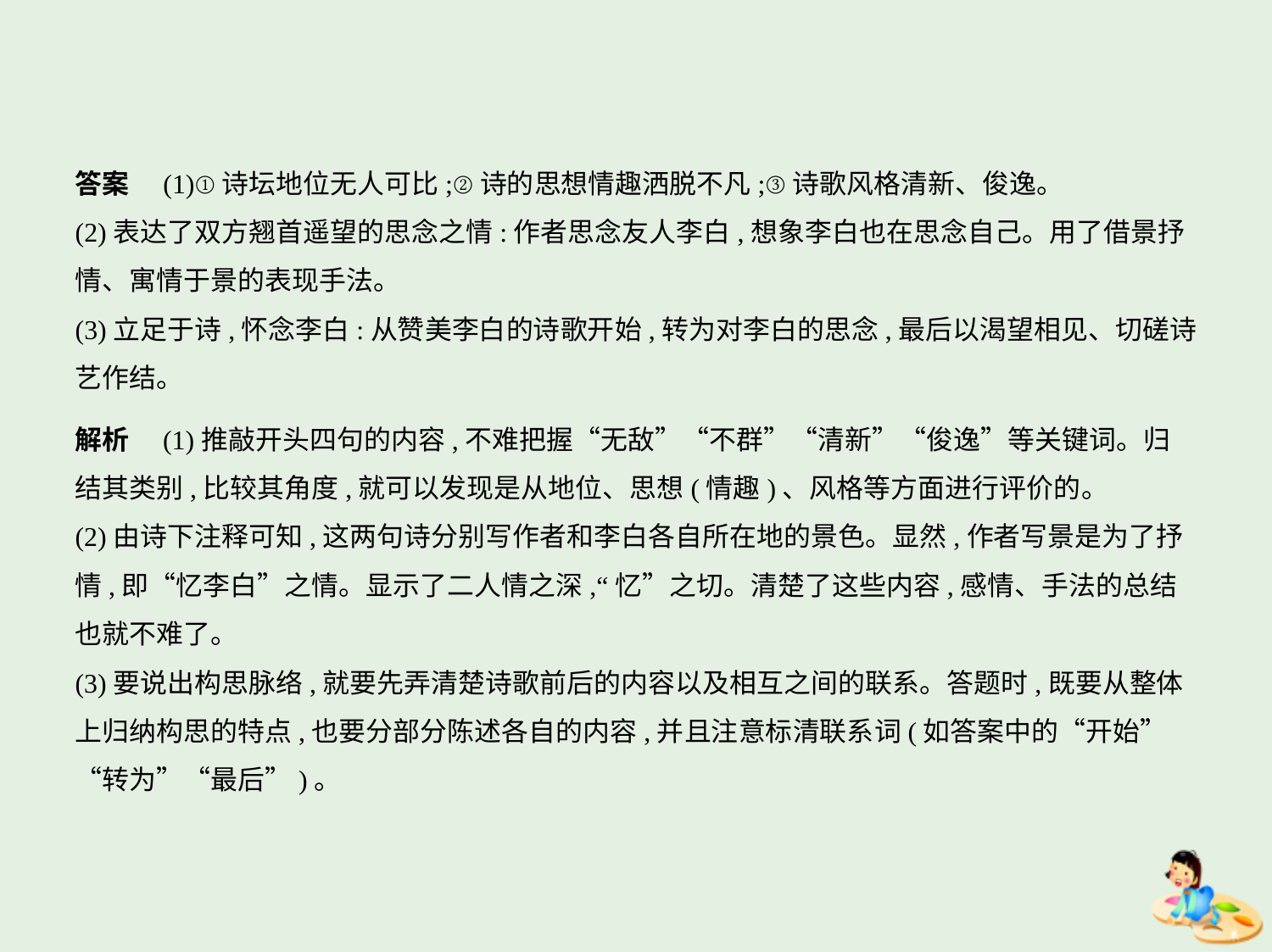

答案　(1)①诗坛地位无人可比;②诗的思想情趣洒脱不凡;③诗歌风格清新、俊逸。
(2)表达了双方翘首遥望的思念之情:作者思念友人李白,想象李白也在思念自己。用了借景抒
情、寓情于景的表现手法。
(3)立足于诗,怀念李白:从赞美李白的诗歌开始,转为对李白的思念,最后以渴望相见、切磋诗
艺作结。
解析　(1)推敲开头四句的内容,不难把握“无敌”“不群”“清新”“俊逸”等关键词。归
结其类别,比较其角度,就可以发现是从地位、思想(情趣)、风格等方面进行评价的。
(2)由诗下注释可知,这两句诗分别写作者和李白各自所在地的景色。显然,作者写景是为了抒
情,即“忆李白”之情。显示了二人情之深,“忆”之切。清楚了这些内容,感情、手法的总结
也就不难了。
(3)要说出构思脉络,就要先弄清楚诗歌前后的内容以及相互之间的联系。答题时,既要从整体
上归纳构思的特点,也要分部分陈述各自的内容,并且注意标清联系词(如答案中的“开始”
“转为”“最后”)。